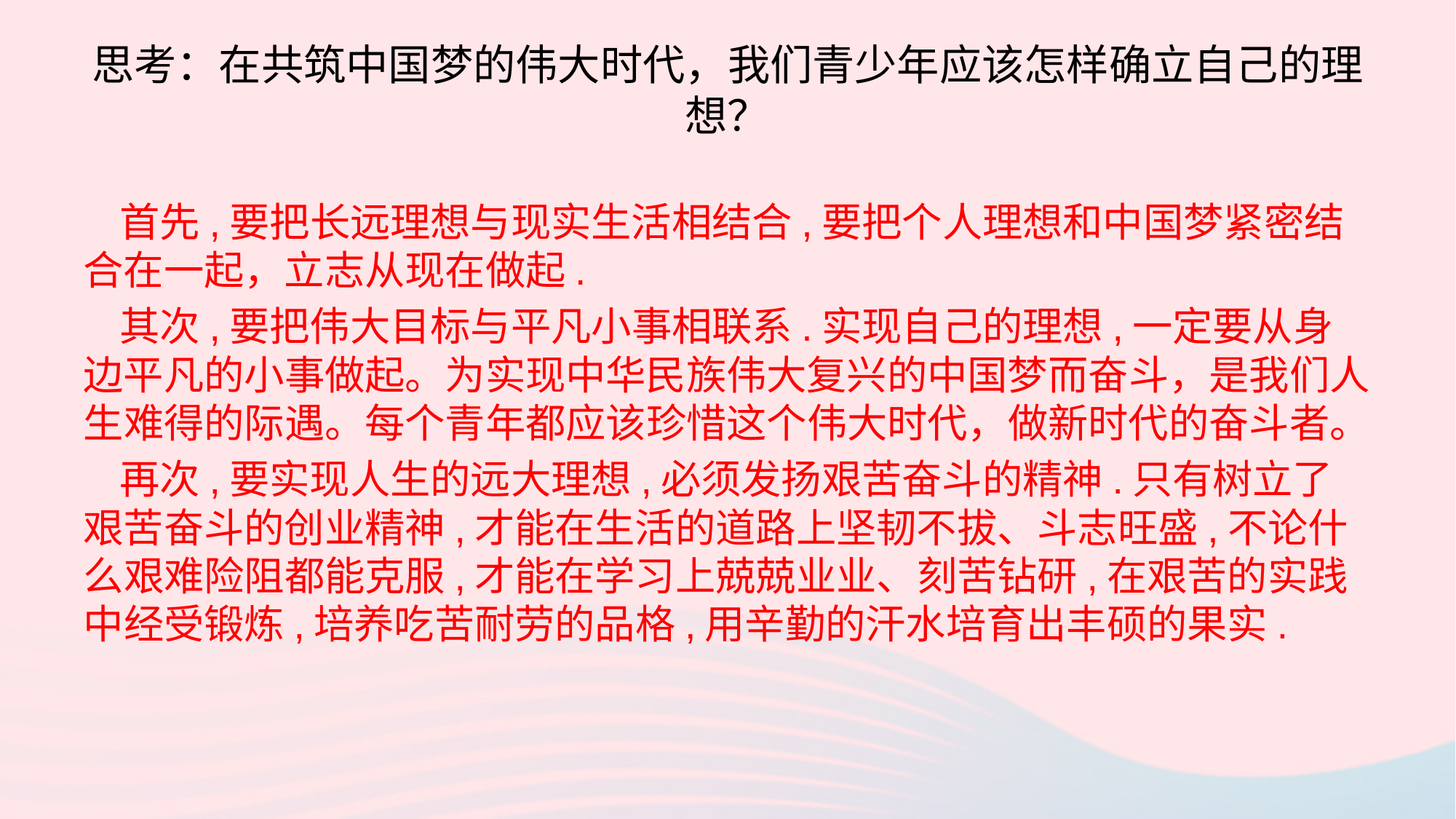

# 思考：在共筑中国梦的伟大时代，我们青少年应该怎样确立自己的理想？
   首先,要把长远理想与现实生活相结合,要把个人理想和中国梦紧密结合在一起，立志从现在做起.
   其次,要把伟大目标与平凡小事相联系.实现自己的理想,一定要从身边平凡的小事做起。为实现中华民族伟大复兴的中国梦而奋斗，是我们人生难得的际遇。每个青年都应该珍惜这个伟大时代，做新时代的奋斗者。
   再次,要实现人生的远大理想,必须发扬艰苦奋斗的精神.只有树立了艰苦奋斗的创业精神,才能在生活的道路上坚韧不拔、斗志旺盛,不论什么艰难险阻都能克服,才能在学习上兢兢业业、刻苦钻研,在艰苦的实践中经受锻炼,培养吃苦耐劳的品格,用辛勤的汗水培育出丰硕的果实.